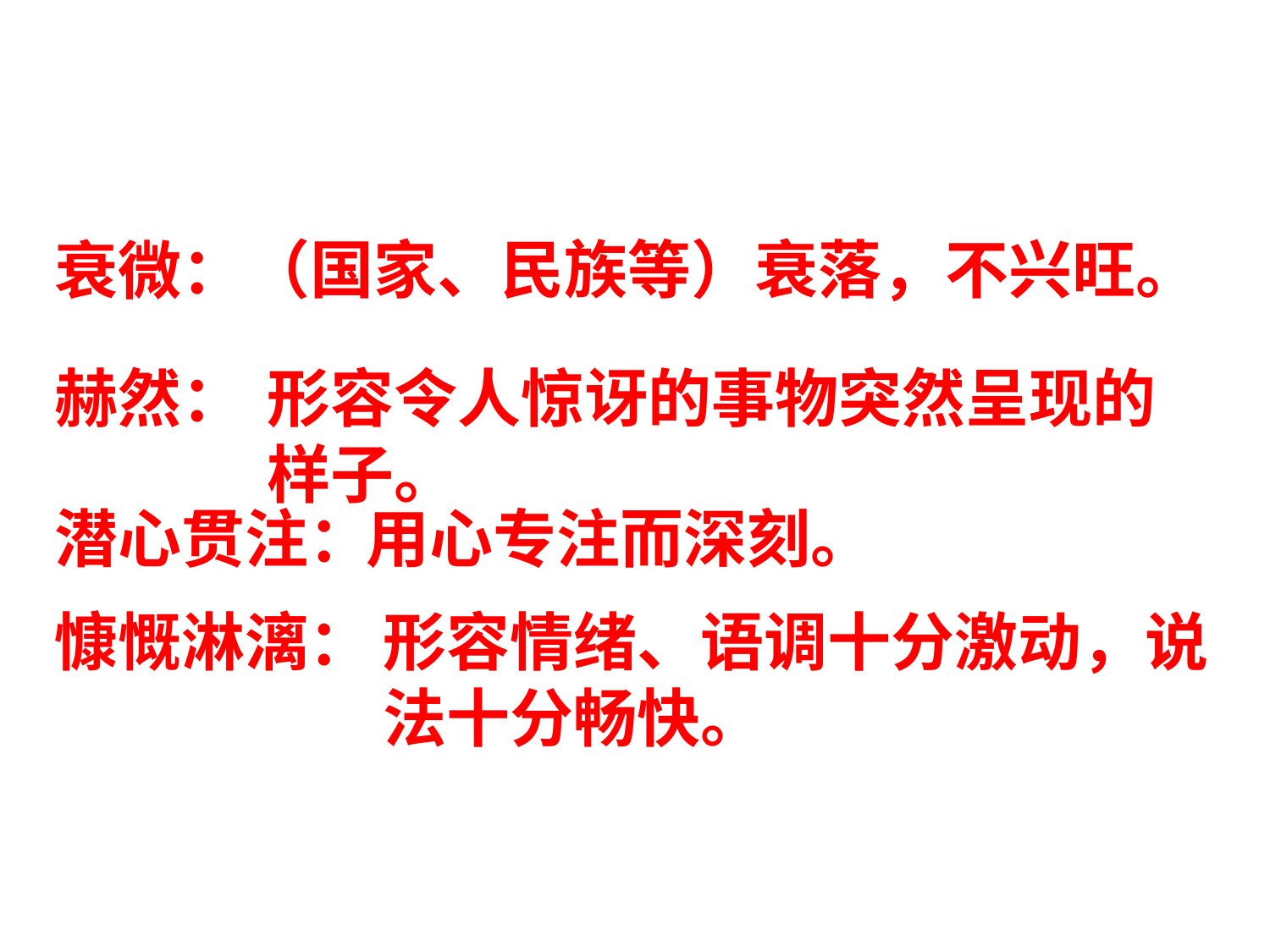

（国家、民族等）衰落，不兴旺。
衰微：
赫然：
潜心贯注：
慷慨淋漓：
形容令人惊讶的事物突然呈现的样子。
用心专注而深刻。
形容情绪、语调十分激动，说法十分畅快。